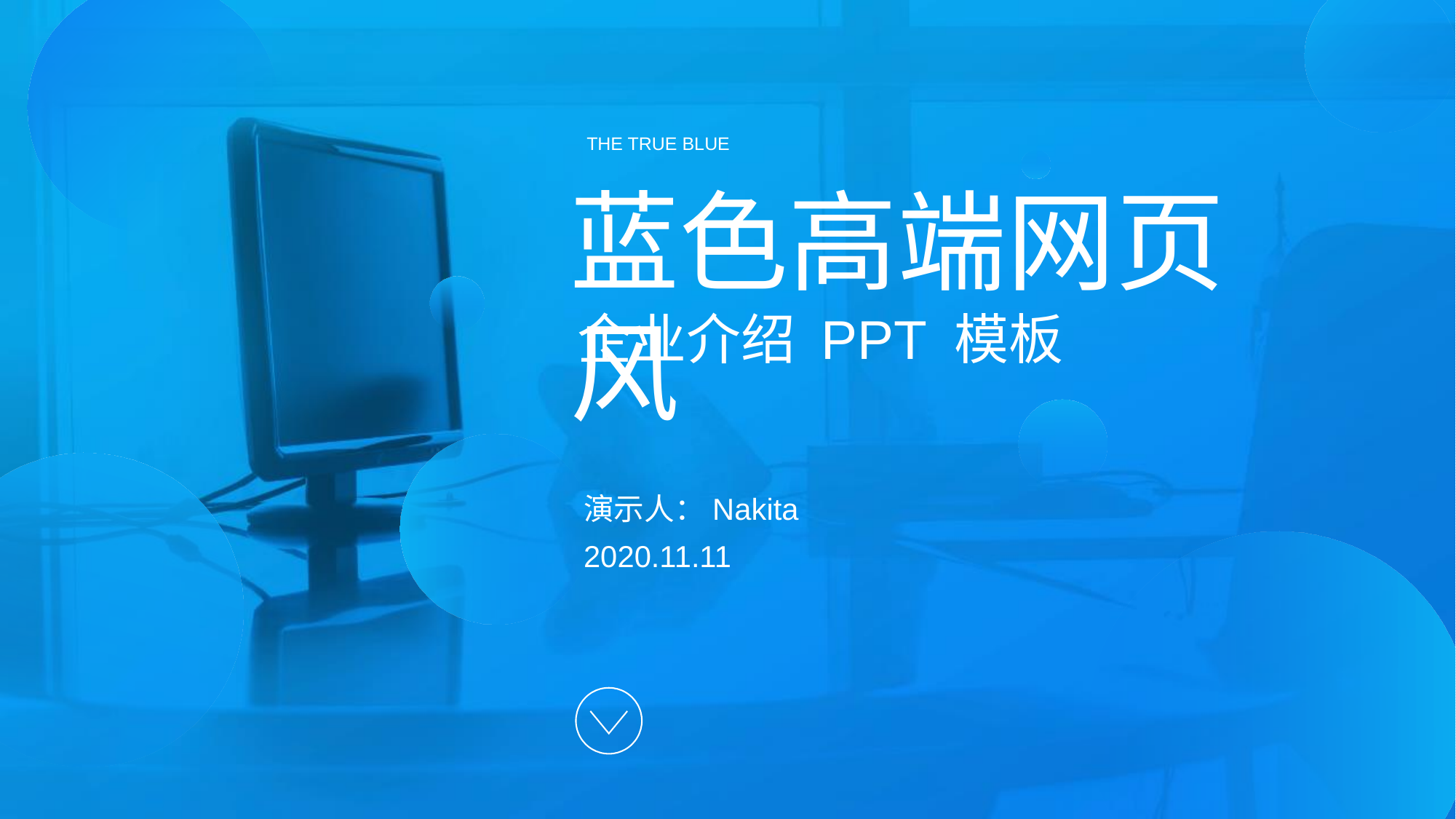

THE TRUE BLUE
蓝色高端网页风
企业介绍 PPT 模板
演示人：Nakita
2020.11.11